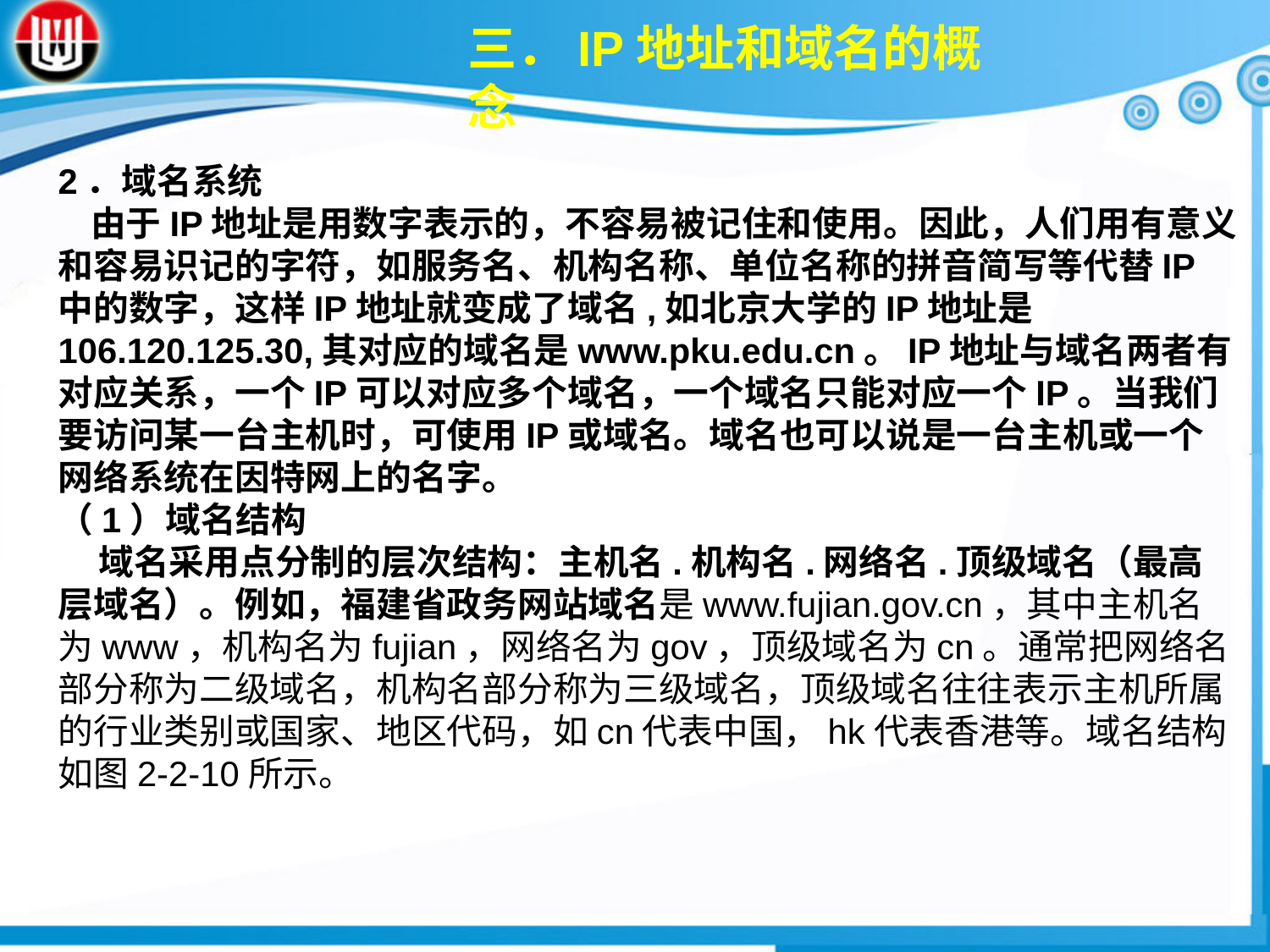

三．IP地址和域名的概念
2．域名系统   由于IP地址是用数字表示的，不容易被记住和使用。因此，人们用有意义和容易识记的字符，如服务名、机构名称、单位名称的拼音简写等代替IP中的数字，这样IP地址就变成了域名,如北京大学的IP地址是106.120.125.30,其对应的域名是www.pku.edu.cn。IP地址与域名两者有对应关系，一个IP可以对应多个域名，一个域名只能对应一个IP。当我们要访问某一台主机时，可使用IP或域名。域名也可以说是一台主机或一个网络系统在因特网上的名字。（1）域名结构    域名采用点分制的层次结构：主机名.机构名.网络名.顶级域名（最高层域名）。例如，福建省政务网站域名是www.fujian.gov.cn，其中主机名为www，机构名为fujian，网络名为gov，顶级域名为cn。通常把网络名部分称为二级域名，机构名部分称为三级域名，顶级域名往往表示主机所属的行业类别或国家、地区代码，如cn代表中国，hk代表香港等。域名结构如图2-2-10所示。